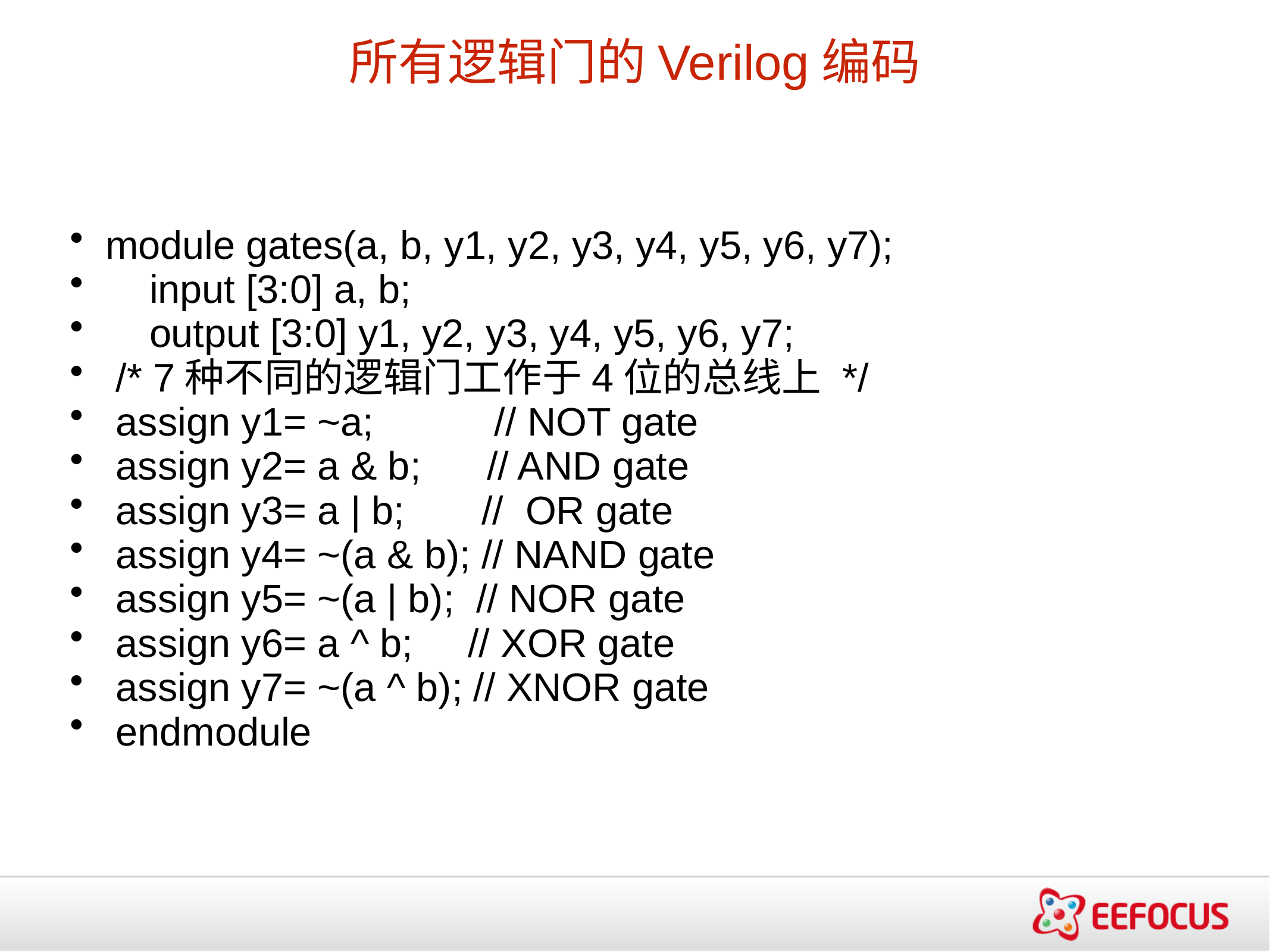

所有逻辑门的Verilog编码
module gates(a, b, y1, y2, y3, y4, y5, y6, y7);
    input [3:0] a, b;
    output [3:0] y1, y2, y3, y4, y5, y6, y7;
/* 7种不同的逻辑门工作于4位的总线上 */
assign y1= ~a;           // NOT gate
assign y2= a & b;      // AND gate
assign y3= a | b;       //  OR gate
assign y4= ~(a & b); // NAND gate
assign y5= ~(a | b);  // NOR gate
assign y6= a ^ b;     // XOR gate
assign y7= ~(a ^ b); // XNOR gate
endmodule